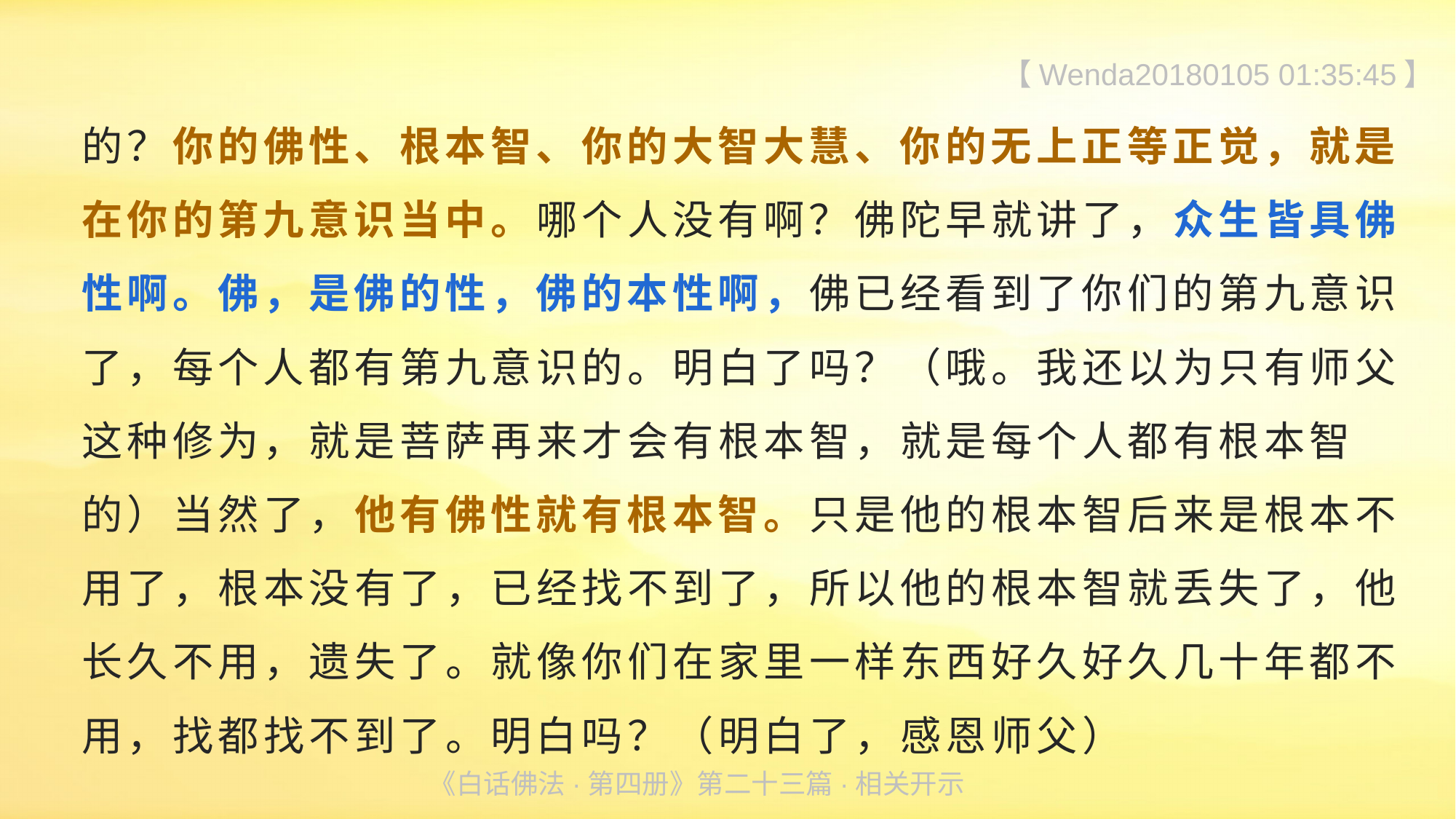

【Wenda20180105 01:35:45】
的？你的佛性、根本智、你的大智大慧、你的无上正等正觉，就是在你的第九意识当中。哪个人没有啊？佛陀早就讲了，众生皆具佛性啊。佛，是佛的性，佛的本性啊，佛已经看到了你们的第九意识了，每个人都有第九意识的。明白了吗？（哦。我还以为只有师父这种修为，就是菩萨再来才会有根本智，就是每个人都有根本智的）当然了，他有佛性就有根本智。只是他的根本智后来是根本不用了，根本没有了，已经找不到了，所以他的根本智就丢失了，他长久不用，遗失了。就像你们在家里一样东西好久好久几十年都不用，找都找不到了。明白吗？（明白了，感恩师父）
《白话佛法·第四册》第二十三篇·相关开示